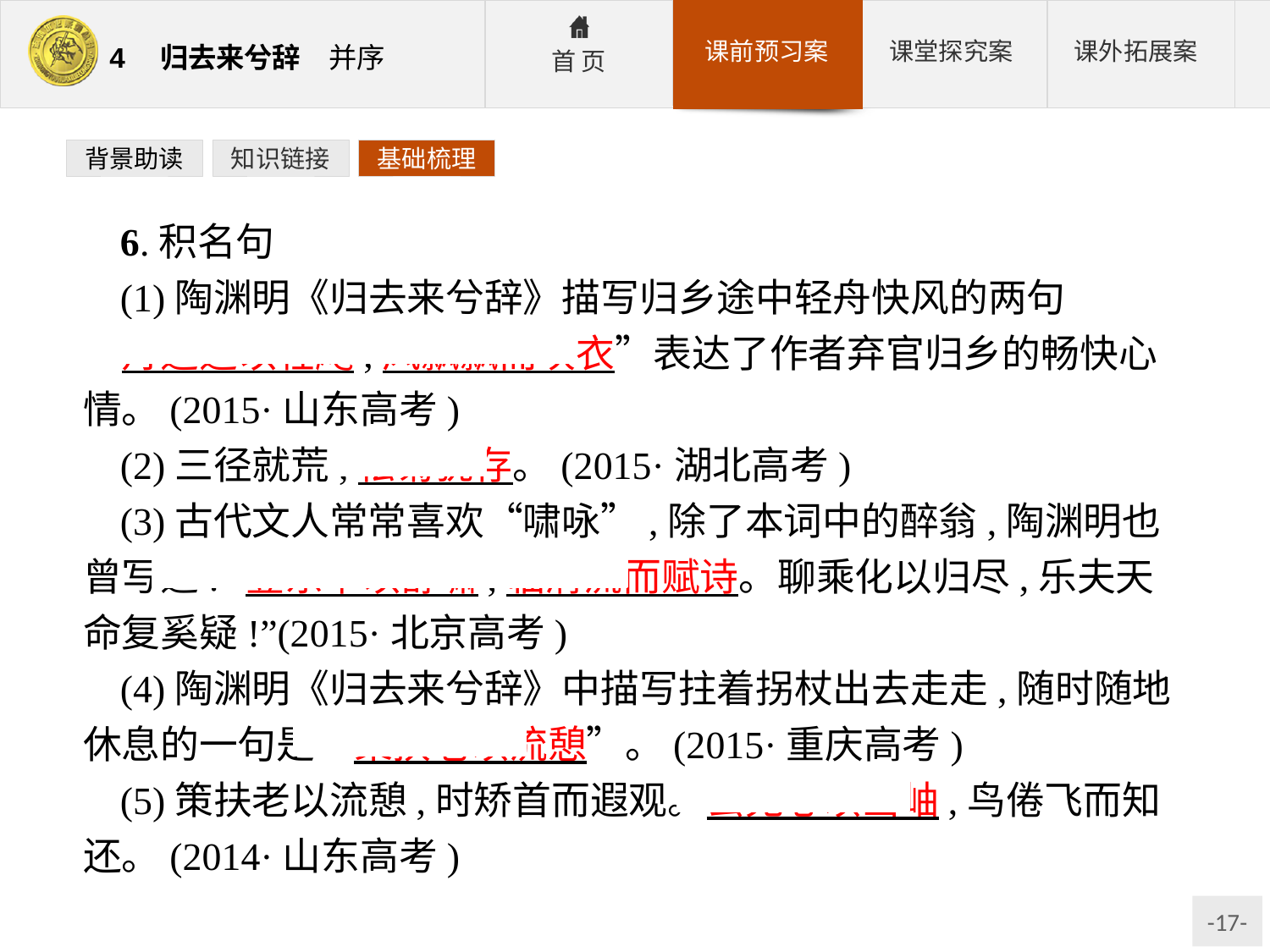

背景助读
知识链接
基础梳理
6.积名句
(1)陶渊明《归去来兮辞》描写归乡途中轻舟快风的两句         “舟遥遥以轻飏,风飘飘而吹衣”表达了作者弃官归乡的畅快心情。(2015·山东高考)
(2)三径就荒,松菊犹存。(2015·湖北高考)
(3)古代文人常常喜欢“啸咏”,除了本词中的醉翁,陶渊明也曾写道:“登东皋以舒啸,临清流而赋诗。聊乘化以归尽,乐夫天命复奚疑!”(2015·北京高考)
(4)陶渊明《归去来兮辞》中描写拄着拐杖出去走走,随时随地休息的一句是“策扶老以流憩”。(2015·重庆高考)
(5)策扶老以流憩,时矫首而遐观。云无心以出岫,鸟倦飞而知还。(2014·山东高考)